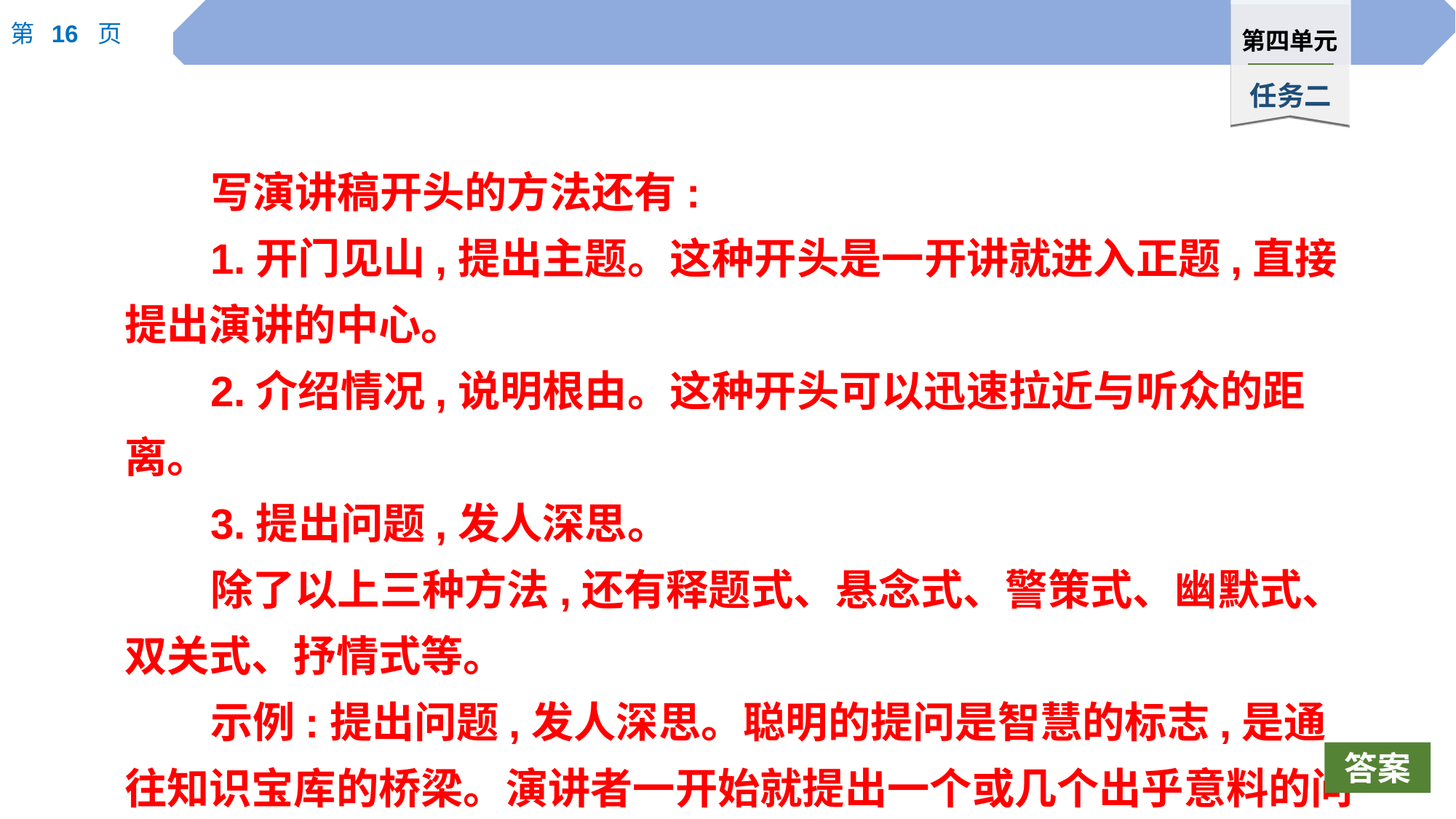

写演讲稿开头的方法还有:
1.开门见山,提出主题。这种开头是一开讲就进入正题,直接提出演讲的中心。
2.介绍情况,说明根由。这种开头可以迅速拉近与听众的距离。
3.提出问题,发人深思。
除了以上三种方法,还有释题式、悬念式、警策式、幽默式、双关式、抒情式等。
示例:提出问题,发人深思。聪明的提问是智慧的标志,是通往知识宝库的桥梁。演讲者一开始就提出一个或几个出乎意料的问题,触发听众神经元的亢奋,能够迅速唤起听众的注意力,激发听众
答案